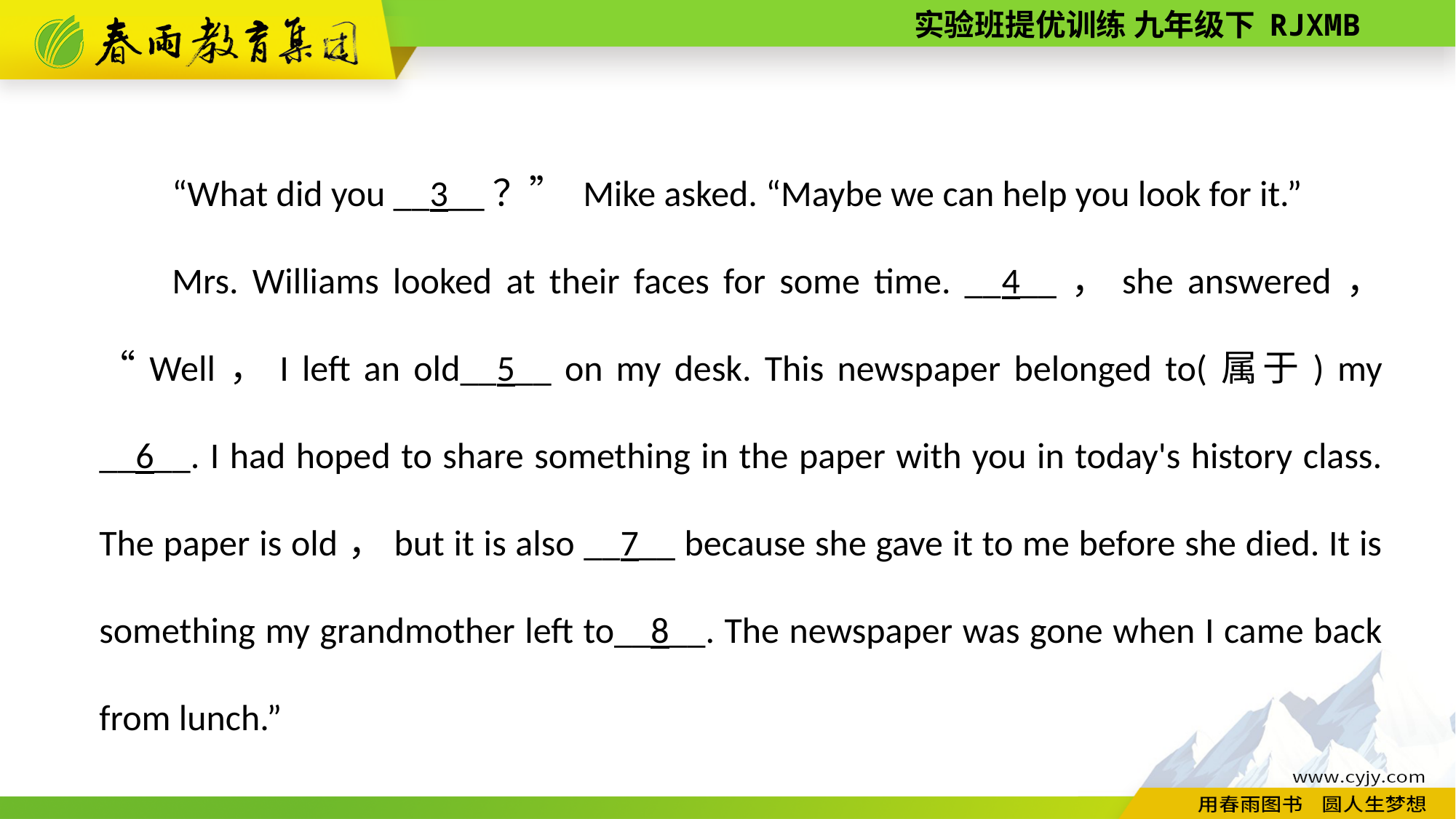

“What did you __3__？” Mike asked. “Maybe we can help you look for it.”
Mrs. Williams looked at their faces for some time. __4__，she answered，“Well，I left an old__5__ on my desk. This newspaper belonged to(属于) my __6__. I had hoped to share something in the paper with you in today's history class. The paper is old，but it is also __7__ because she gave it to me before she died. It is something my grandmother left to__8__. The newspaper was gone when I came back from lunch.”